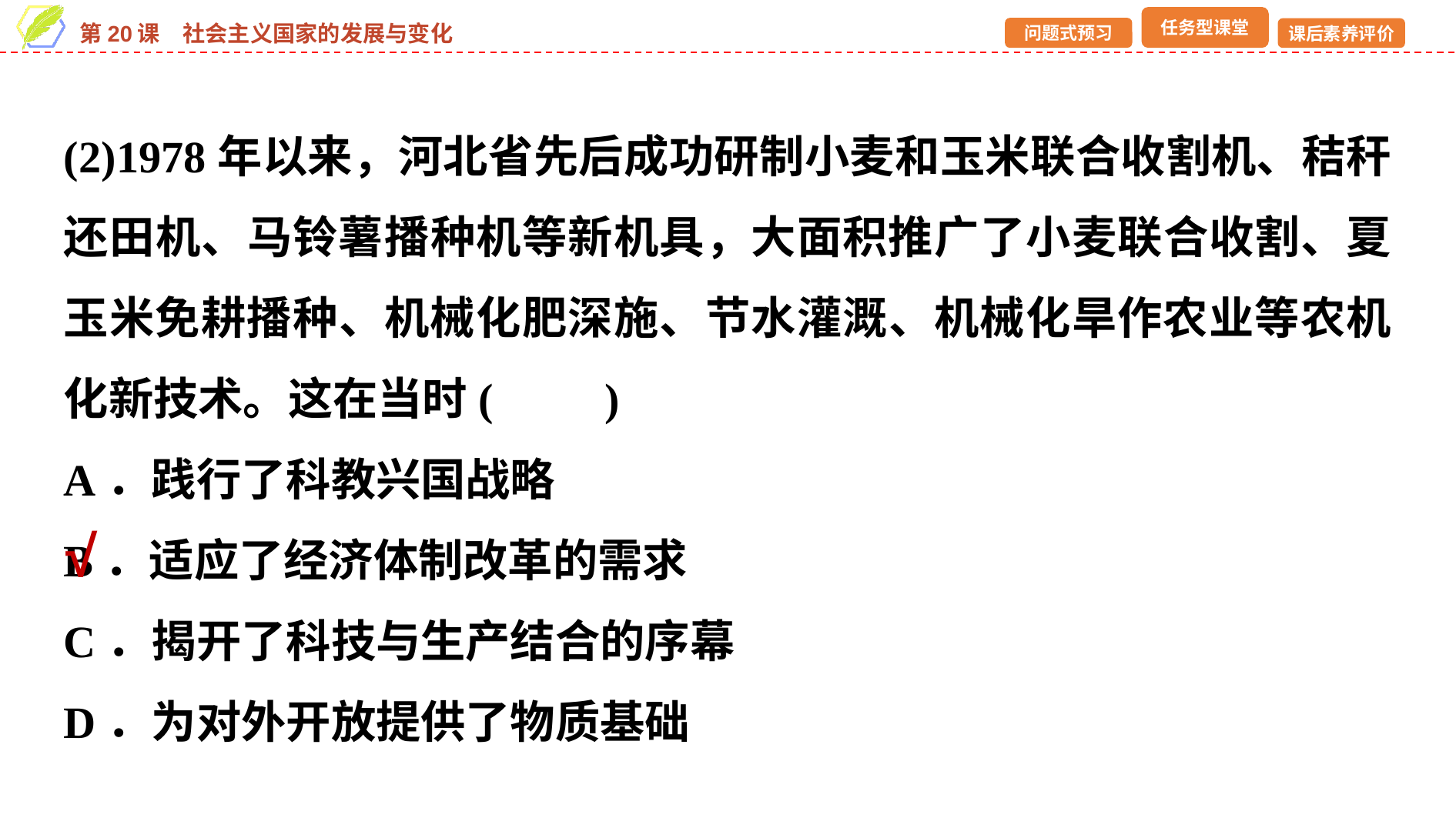

(2)1978年以来，河北省先后成功研制小麦和玉米联合收割机、秸秆还田机、马铃薯播种机等新机具，大面积推广了小麦联合收割、夏玉米免耕播种、机械化肥深施、节水灌溉、机械化旱作农业等农机化新技术。这在当时(　　)
A．践行了科教兴国战略
B．适应了经济体制改革的需求
C．揭开了科技与生产结合的序幕
D．为对外开放提供了物质基础
√